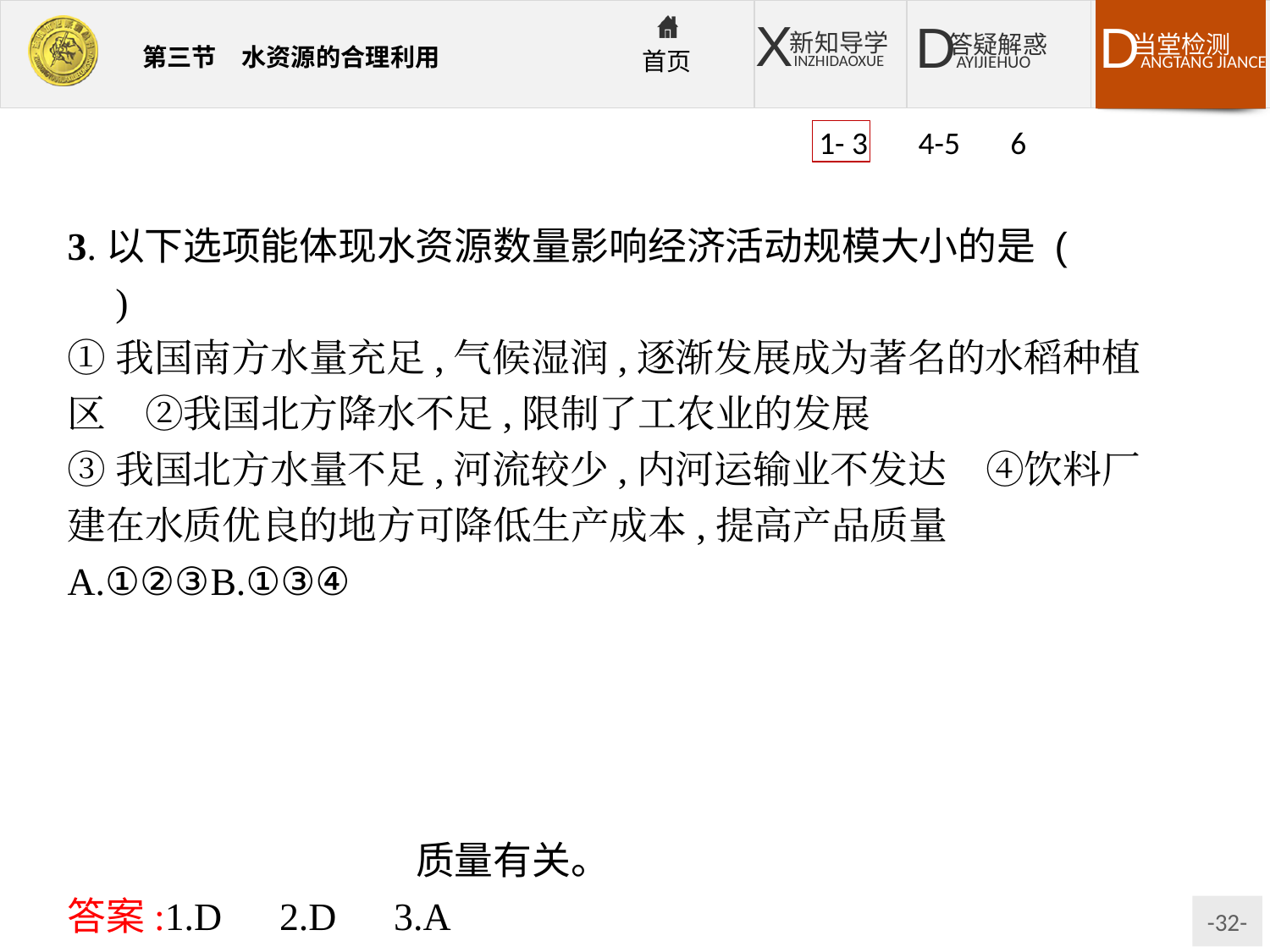

1- 3       4-5       6

3.以下选项能体现水资源数量影响经济活动规模大小的是 (　　)
①我国南方水量充足,气候湿润,逐渐发展成为著名的水稻种植区　②我国北方降水不足,限制了工农业的发展
③我国北方水量不足,河流较少,内河运输业不发达　④饮料厂建在水质优良的地方可降低生产成本,提高产品质量
A.①②③	B.①③④
C.②③④	D.①②④
解析:第1题,从全球来看,因为降水量空间分布不均,水资源分布具有明显的地区差异。第2题,通常用多年平均径流总量衡量一个国家或地区水资源的丰歉程度。第3题,饮料厂建在水质优良的地方与水资源的质量有关。
答案:1.D　2.D　3.A